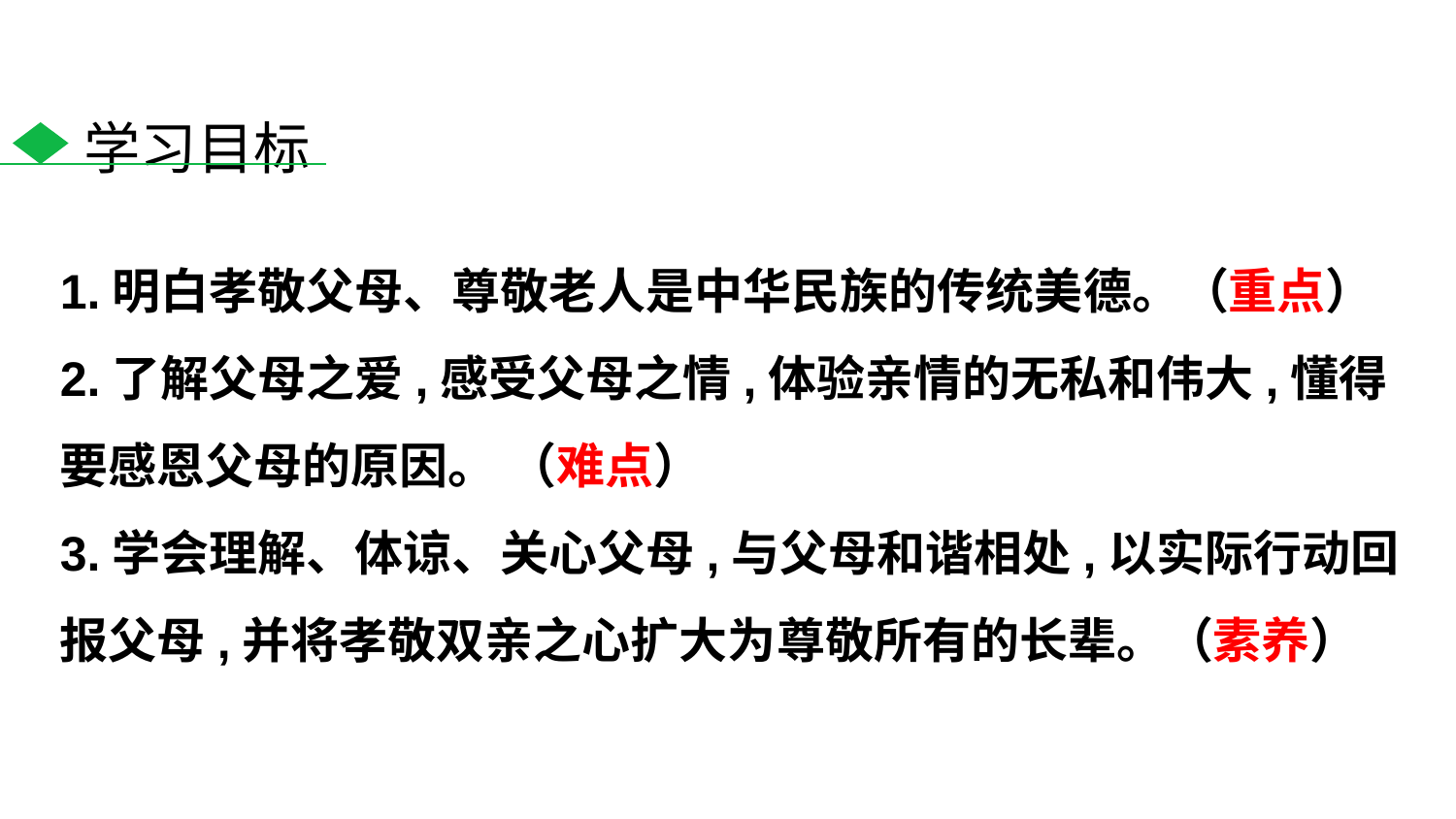

学习目标

1.明白孝敬父母、尊敬老人是中华民族的传统美德。（重点）
2.了解父母之爱,感受父母之情,体验亲情的无私和伟大,懂得要感恩父母的原因。 （难点）
3.学会理解、体谅、关心父母,与父母和谐相处,以实际行动回报父母,并将孝敬双亲之心扩大为尊敬所有的长辈。（素养）